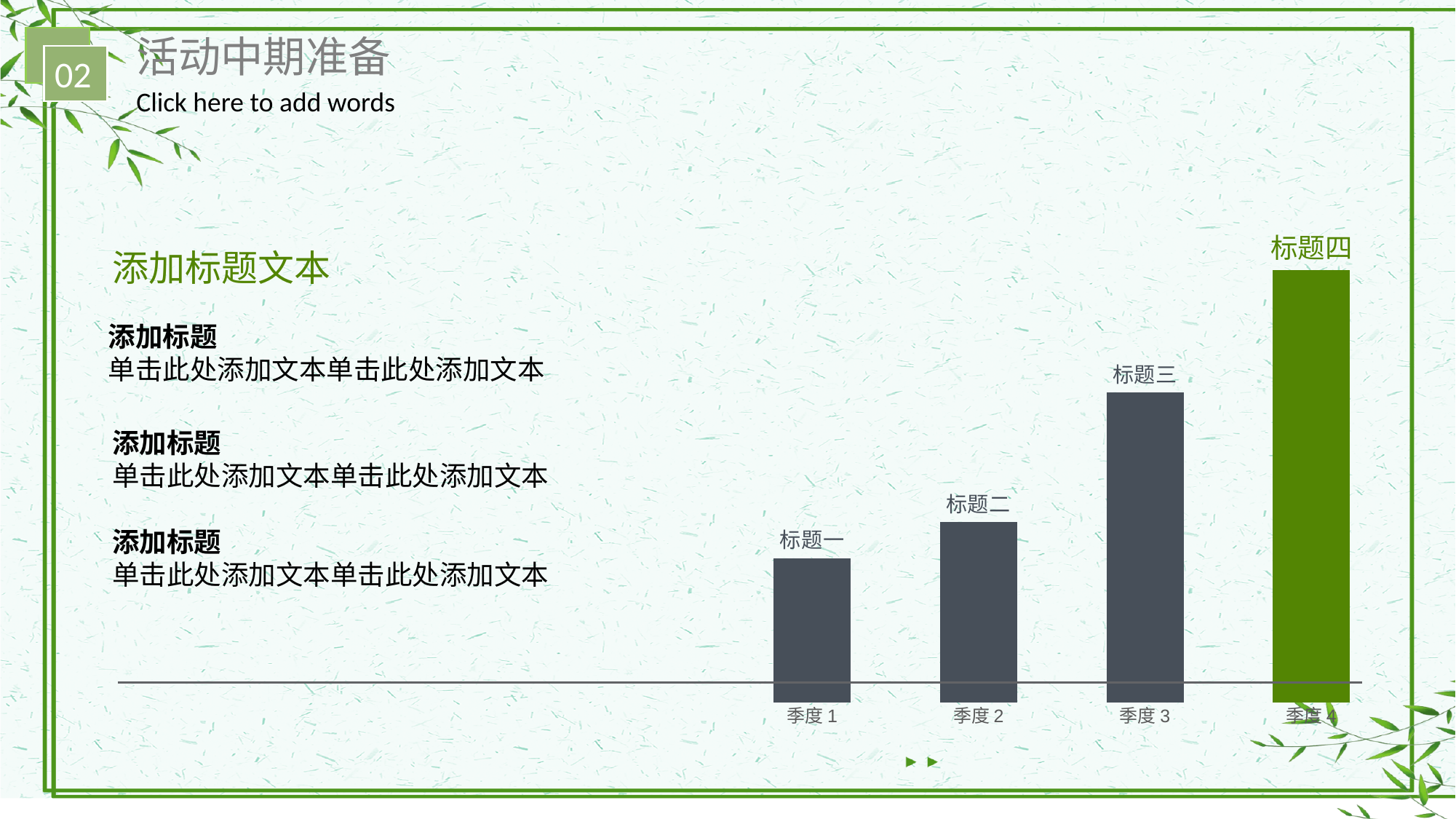

活动中期准备

02
Click here to add words

### Chart

| Category | 系列 1 |
|---|---|
| 季度1 | 2.0 |
| 季度2 | 2.5 |
| 季度3 | 4.3 |
| 季度4 | 6.0 |
添加标题文本
添加标题
单击此处添加文本单击此处添加文本
添加标题
单击此处添加文本单击此处添加文本
添加标题
单击此处添加文本单击此处添加文本